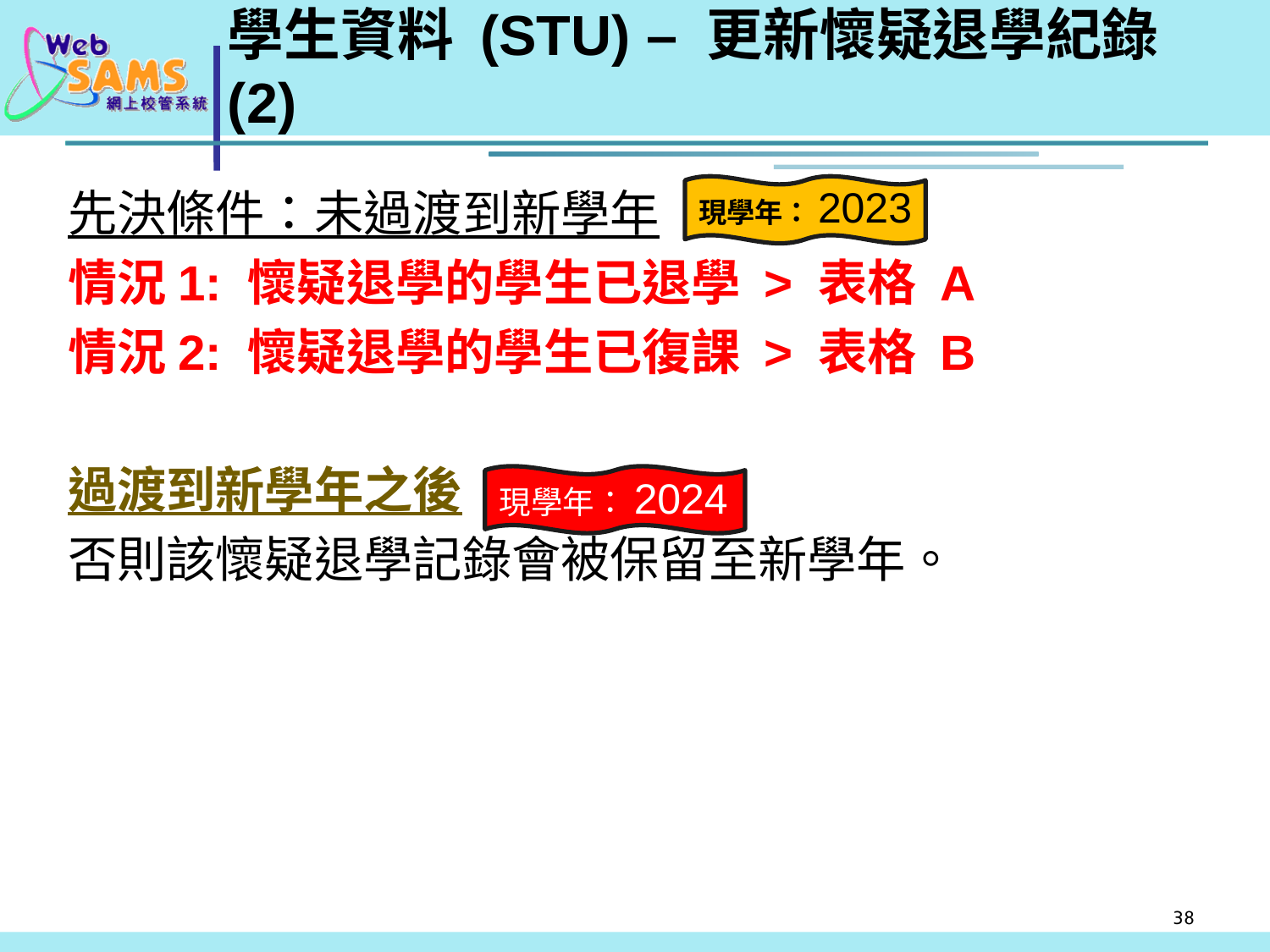

# 學生資料 (STU) – 更新懷疑退學紀錄(2)
先決條件：未過渡到新學年
情況1: 懷疑退學的學生已退學 > 表格 A
情況2: 懷疑退學的學生已復課 > 表格 B

過渡到新學年之後
否則該懷疑退學記錄會被保留至新學年。
現學年：2023
現學年：2024
38